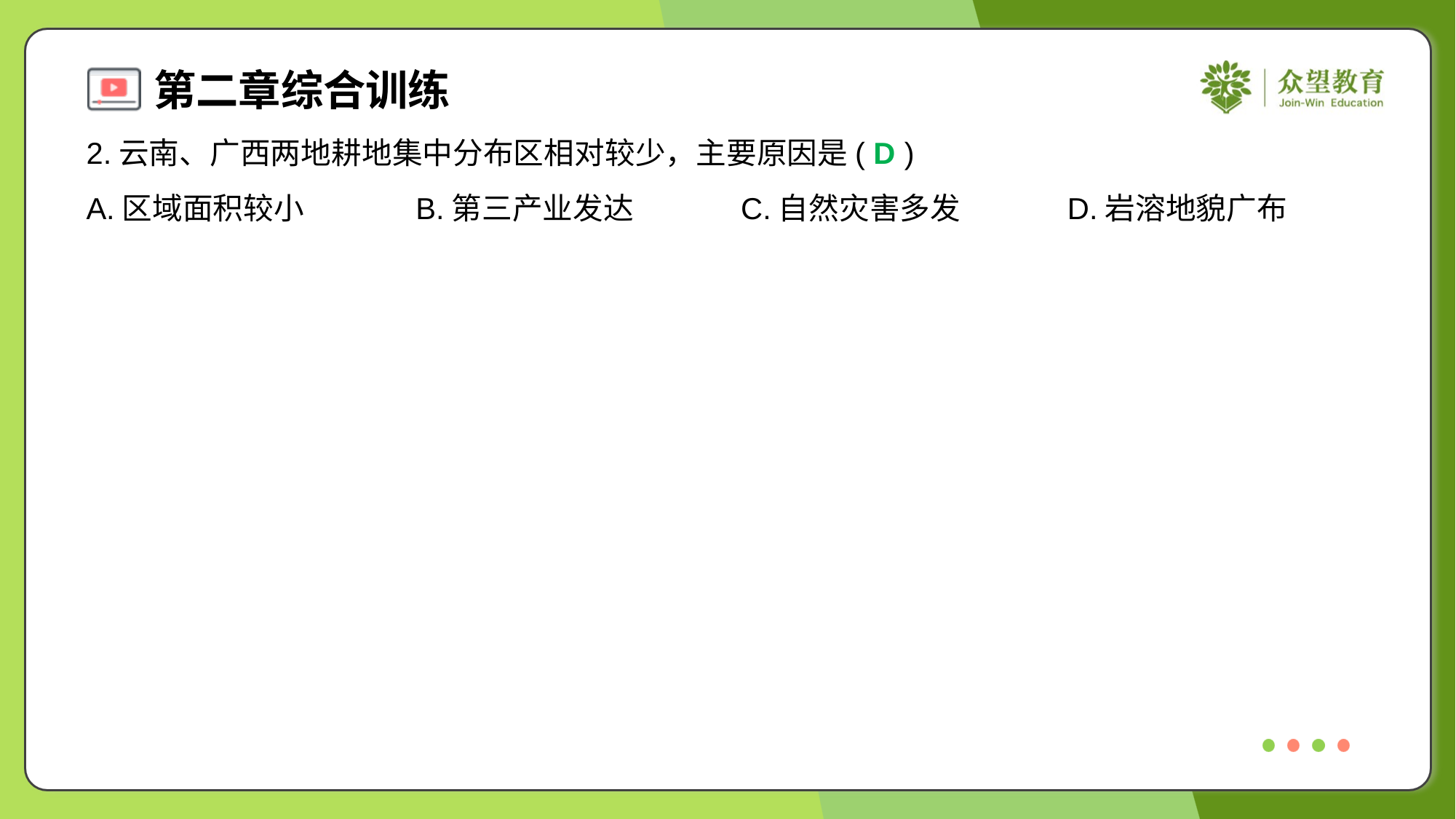

2.云南、广西两地耕地集中分布区相对较少，主要原因是(     )
D
A.区域面积较小	B.第三产业发达	C.自然灾害多发	D.岩溶地貌广布